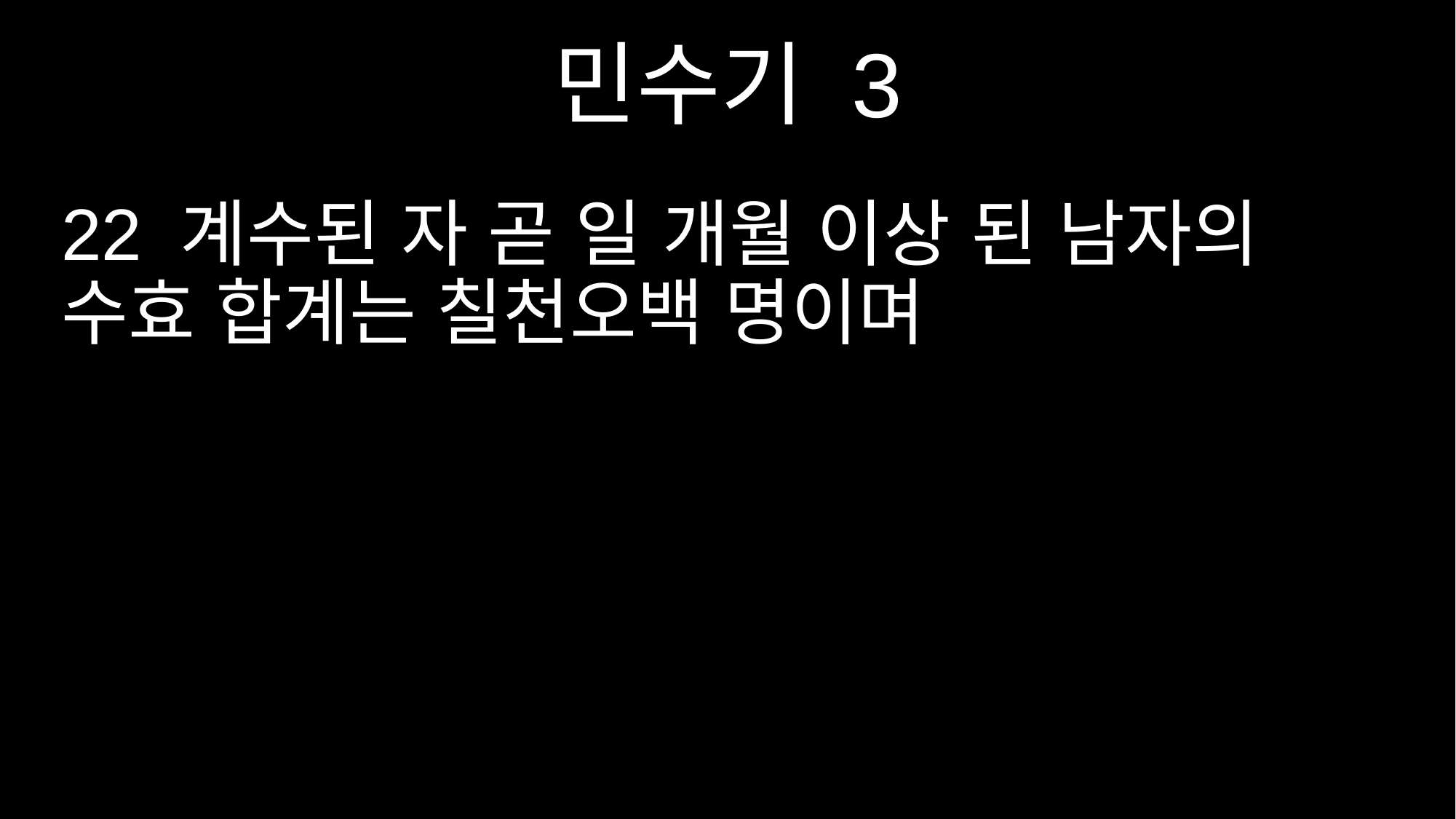

민수기 3
22 계수된 자 곧 일 개월 이상 된 남자의 수효 합계는 칠천오백 명이며